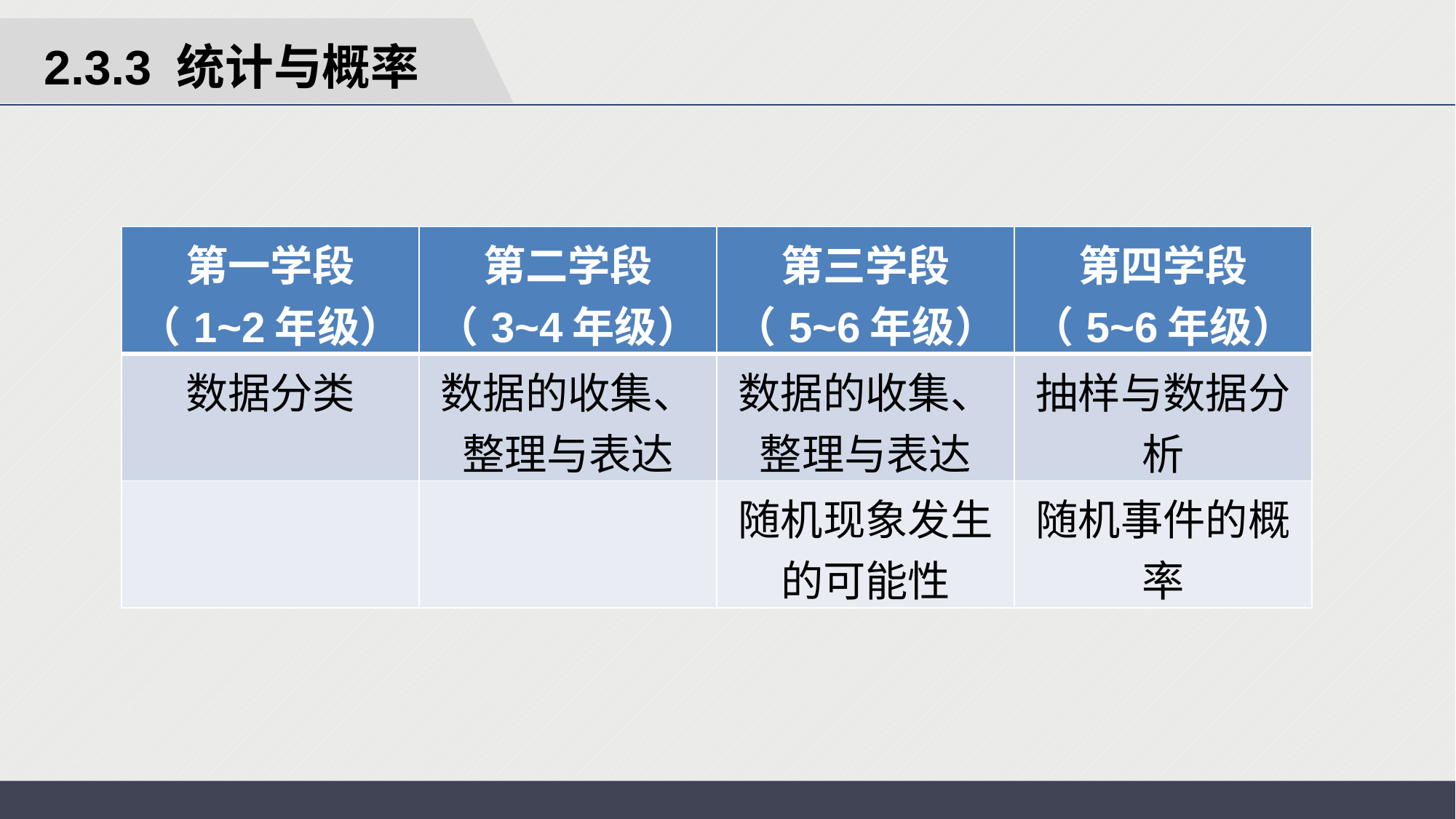

2.3.3 统计与概率
| 第一学段（1~2年级） | 第二学段（3~4年级） | 第三学段（5~6年级） | 第四学段（5~6年级） |
| --- | --- | --- | --- |
| 数据分类 | 数据的收集、整理与表达 | 数据的收集、整理与表达 | 抽样与数据分析 |
|  |  | 随机现象发生的可能性 | 随机事件的概率 |